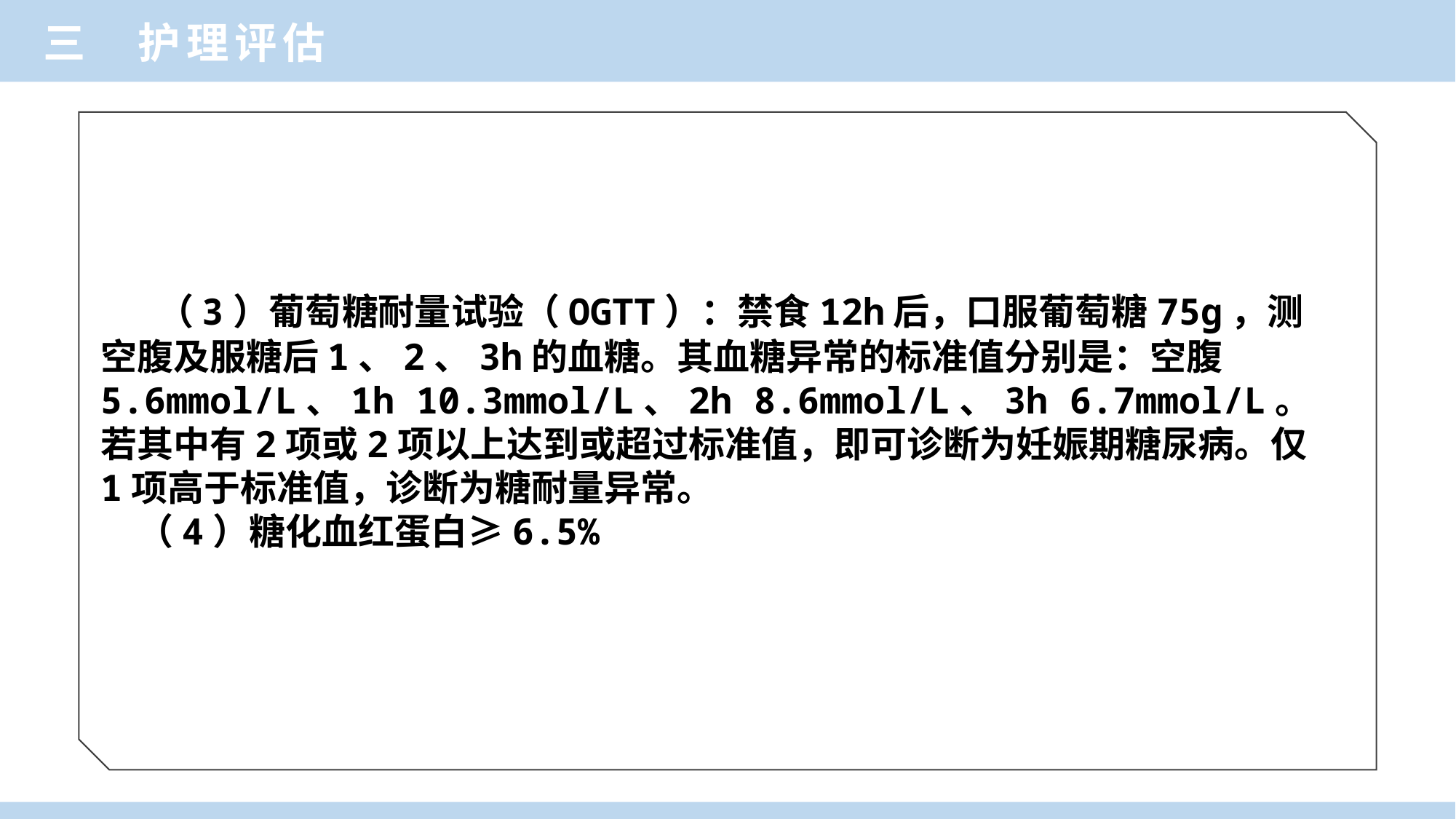

三   护理评估

 （3）葡萄糖耐量试验（OGTT）：禁食12h后，口服葡萄糖75g，测空腹及服糖后1、2、3h的血糖。其血糖异常的标准值分别是：空腹5.6mmol/L、1h 10.3mmol/L、2h 8.6mmol/L、3h 6.7mmol/L。若其中有2项或2项以上达到或超过标准值，即可诊断为妊娠期糖尿病。仅1项高于标准值，诊断为糖耐量异常。
（4）糖化血红蛋白≥6.5%